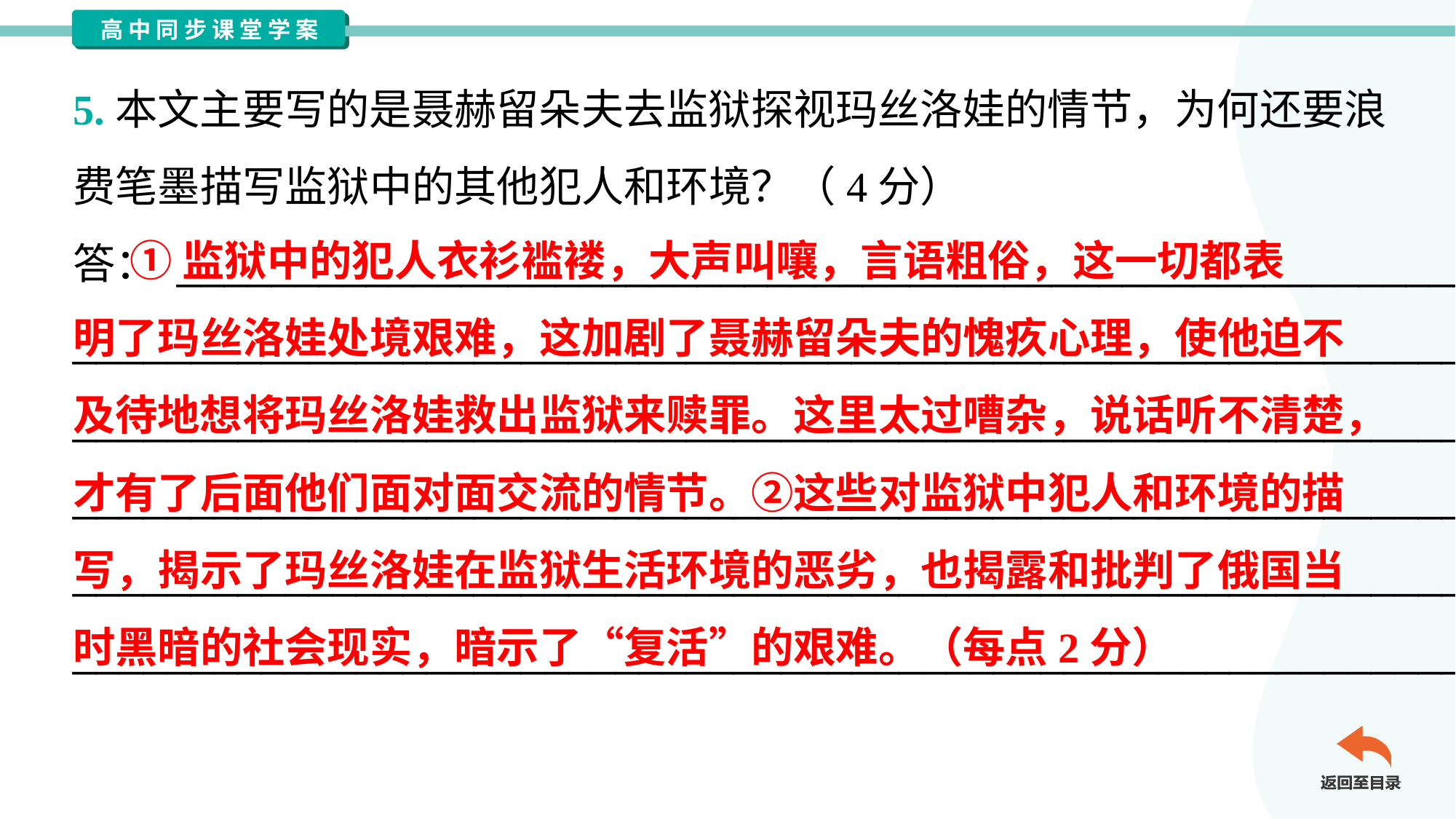

5.本文主要写的是聂赫留朵夫去监狱探视玛丝洛娃的情节，为何还要浪
费笔墨描写监狱中的其他犯人和环境？（4分）
答： ________________________________________________________
_____________________________________________________________
_____________________________________________________________
_____________________________________________________________
_____________________________________________________________
_____________________________________________________________
      ①监狱中的犯人衣衫褴褛，大声叫嚷，言语粗俗，这一切都表
明了玛丝洛娃处境艰难，这加剧了聂赫留朵夫的愧疚心理，使他迫不
及待地想将玛丝洛娃救出监狱来赎罪。这里太过嘈杂，说话听不清楚，
才有了后面他们面对面交流的情节。②这些对监狱中犯人和环境的描
写，揭示了玛丝洛娃在监狱生活环境的恶劣，也揭露和批判了俄国当
时黑暗的社会现实，暗示了“复活”的艰难。（每点2分）